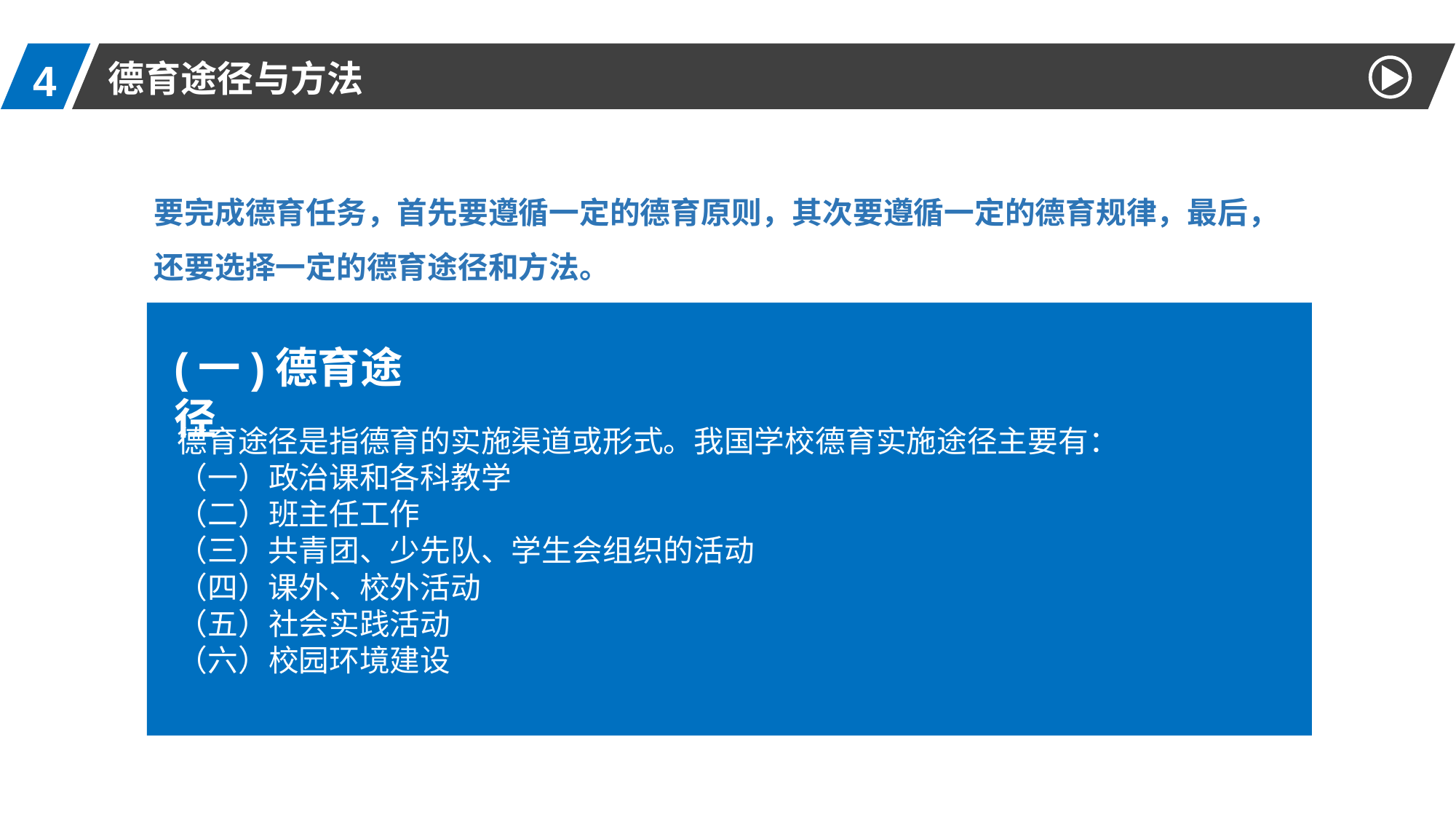

4
德育途径与方法

要完成德育任务，首先要遵循一定的德育原则，其次要遵循一定的德育规律，最后，还要选择一定的德育途径和方法。

(一)德育途径
德育途径是指德育的实施渠道或形式。我国学校德育实施途径主要有：
（一）政治课和各科教学
（二）班主任工作
（三）共青团、少先队、学生会组织的活动
（四）课外、校外活动
（五）社会实践活动
（六）校园环境建设